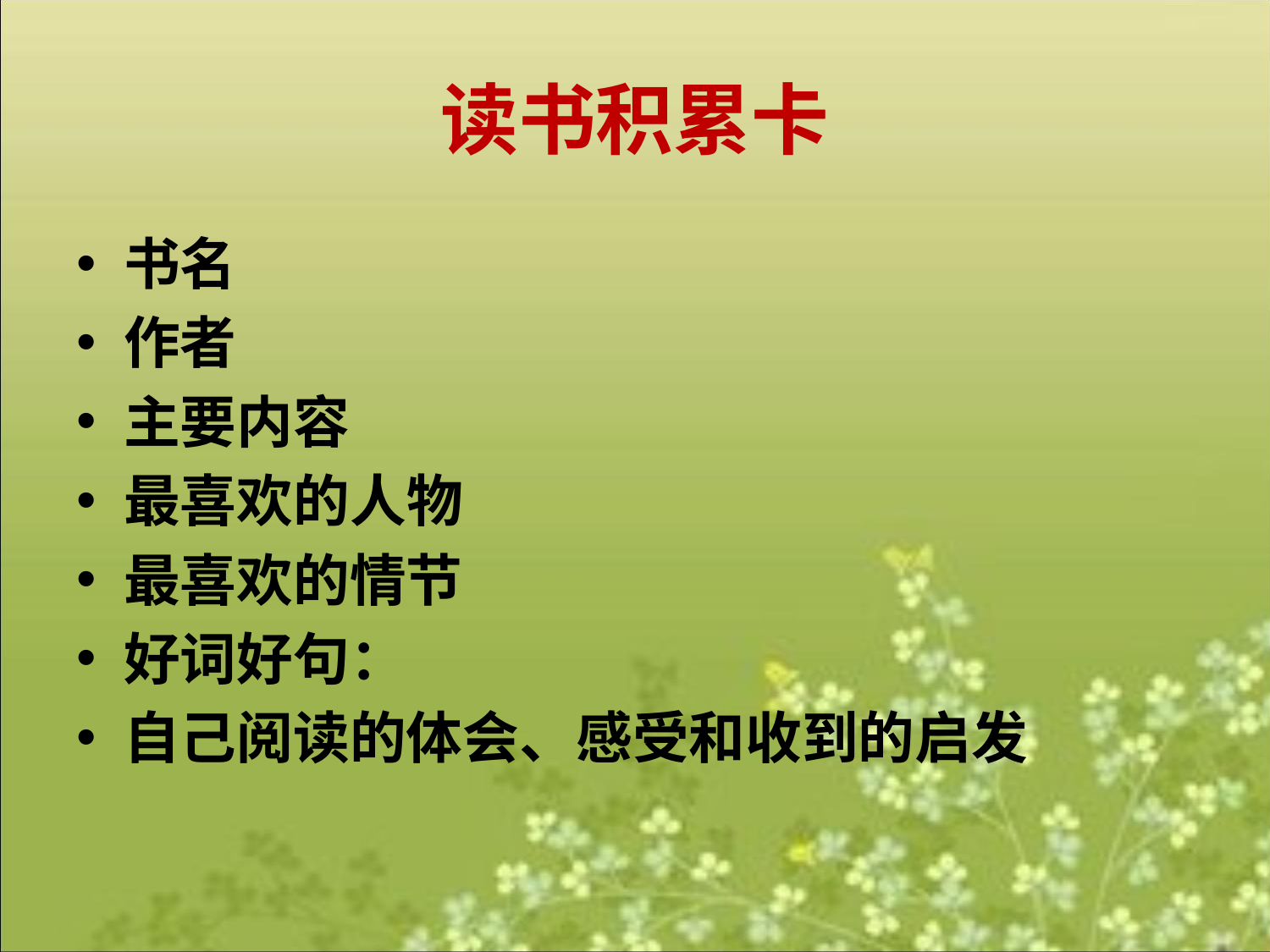

# 读书积累卡
书名
作者
主要内容
最喜欢的人物
最喜欢的情节
好词好句：
自己阅读的体会、感受和收到的启发